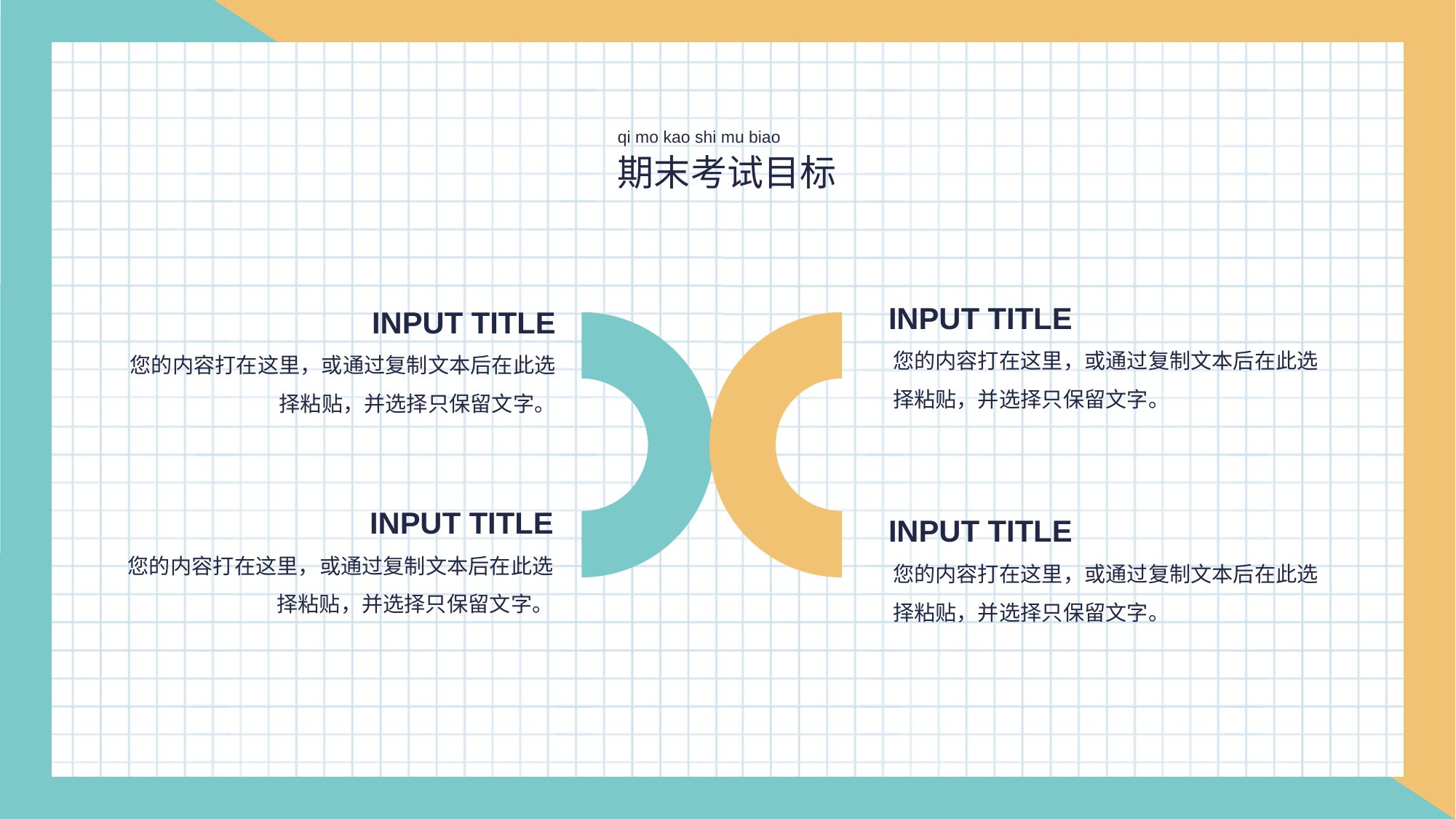

qi mo kao shi mu biao
期末考试目标
INPUT TITLE
您的内容打在这里，或通过复制文本后在此选择粘贴，并选择只保留文字。
INPUT TITLE
您的内容打在这里，或通过复制文本后在此选择粘贴，并选择只保留文字。
INPUT TITLE
您的内容打在这里，或通过复制文本后在此选择粘贴，并选择只保留文字。
INPUT TITLE
您的内容打在这里，或通过复制文本后在此选择粘贴，并选择只保留文字。